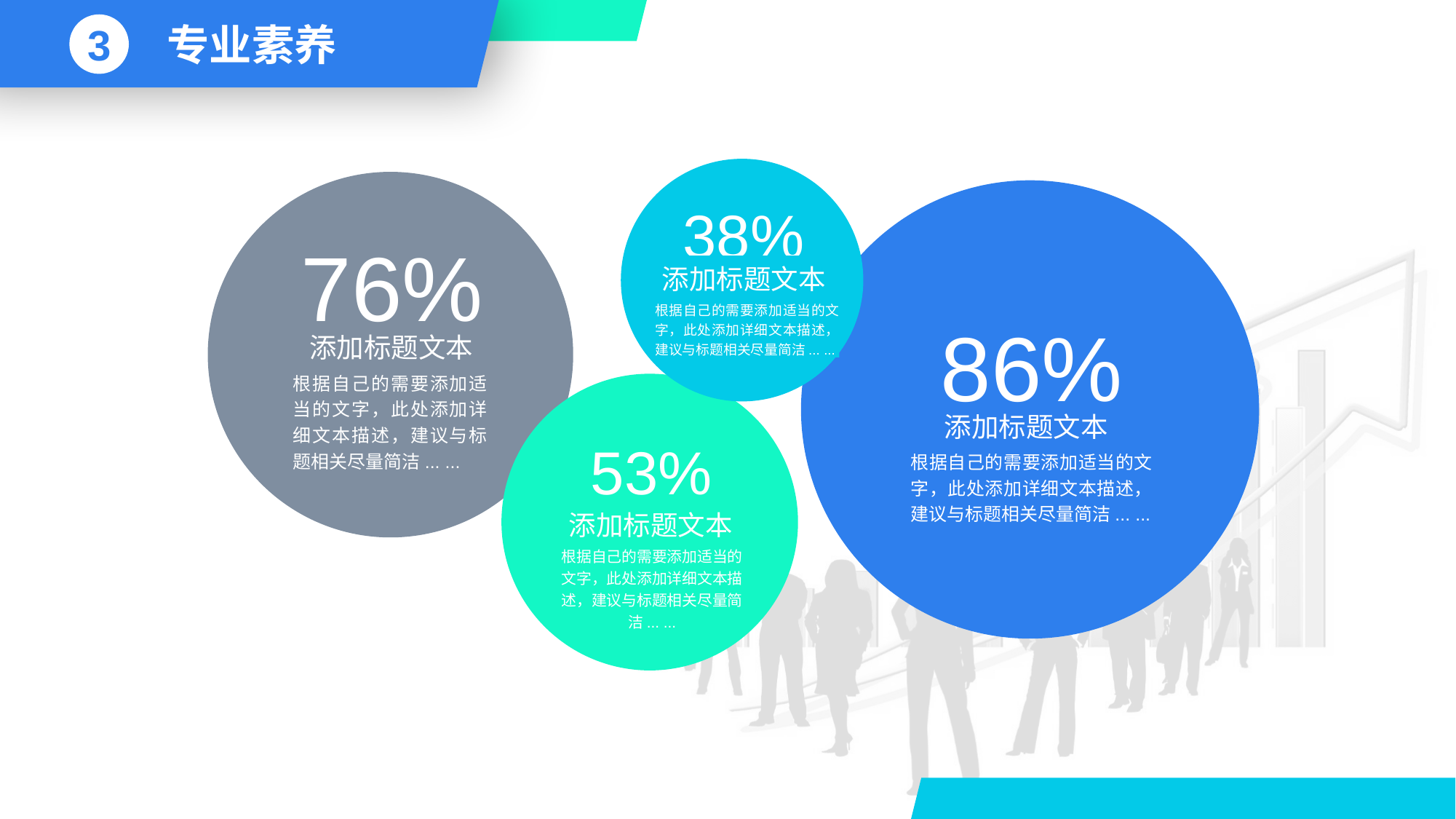

3
专业素养

38%
添加标题文本
根据自己的需要添加适当的文字，此处添加详细文本描述，建议与标题相关尽量简洁... ...

76%
添加标题文本
根据自己的需要添加适当的文字，此处添加详细文本描述，建议与标题相关尽量简洁... ...

86%
添加标题文本
根据自己的需要添加适当的文字，此处添加详细文本描述，建议与标题相关尽量简洁... ...

53%
添加标题文本
根据自己的需要添加适当的文字，此处添加详细文本描述，建议与标题相关尽量简洁... ...